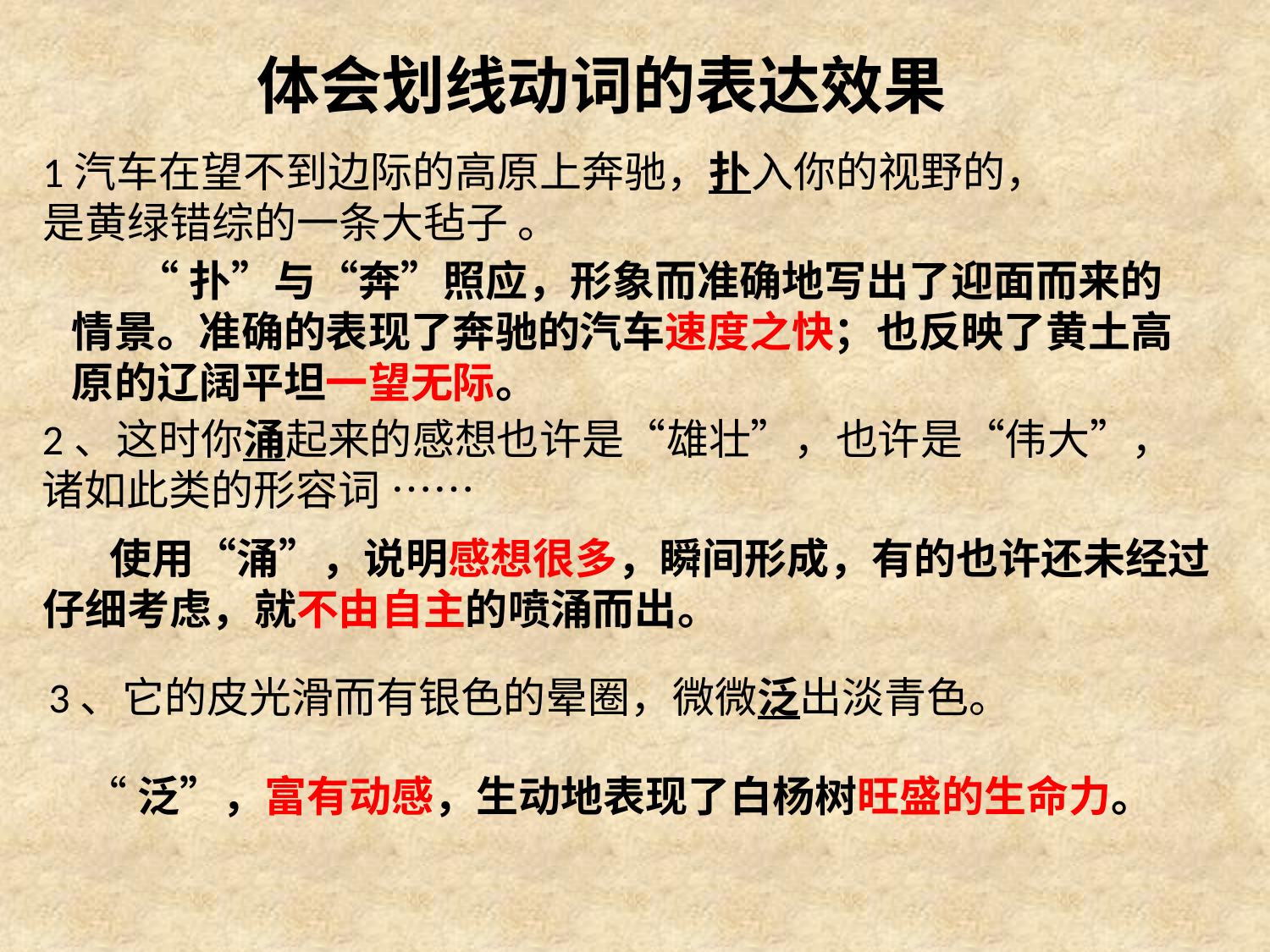

# 体会划线动词的表达效果

1汽车在望不到边际的高原上奔驰，扑入你的视野的，
是黄绿错综的一条大毡子 。
         “扑”与“奔”照应，形象而准确地写出了迎面而来的情景。准确的表现了奔驰的汽车速度之快；也反映了黄土高原的辽阔平坦一望无际。

2、这时你涌起来的感想也许是“雄壮”，也许是“伟大”，诸如此类的形容词 ……
      使用“涌”，说明感想很多，瞬间形成，有的也许还未经过仔细考虑，就不由自主的喷涌而出。

3、它的皮光滑而有银色的晕圈，微微泛出淡青色。
“泛”，富有动感，生动地表现了白杨树旺盛的生命力。